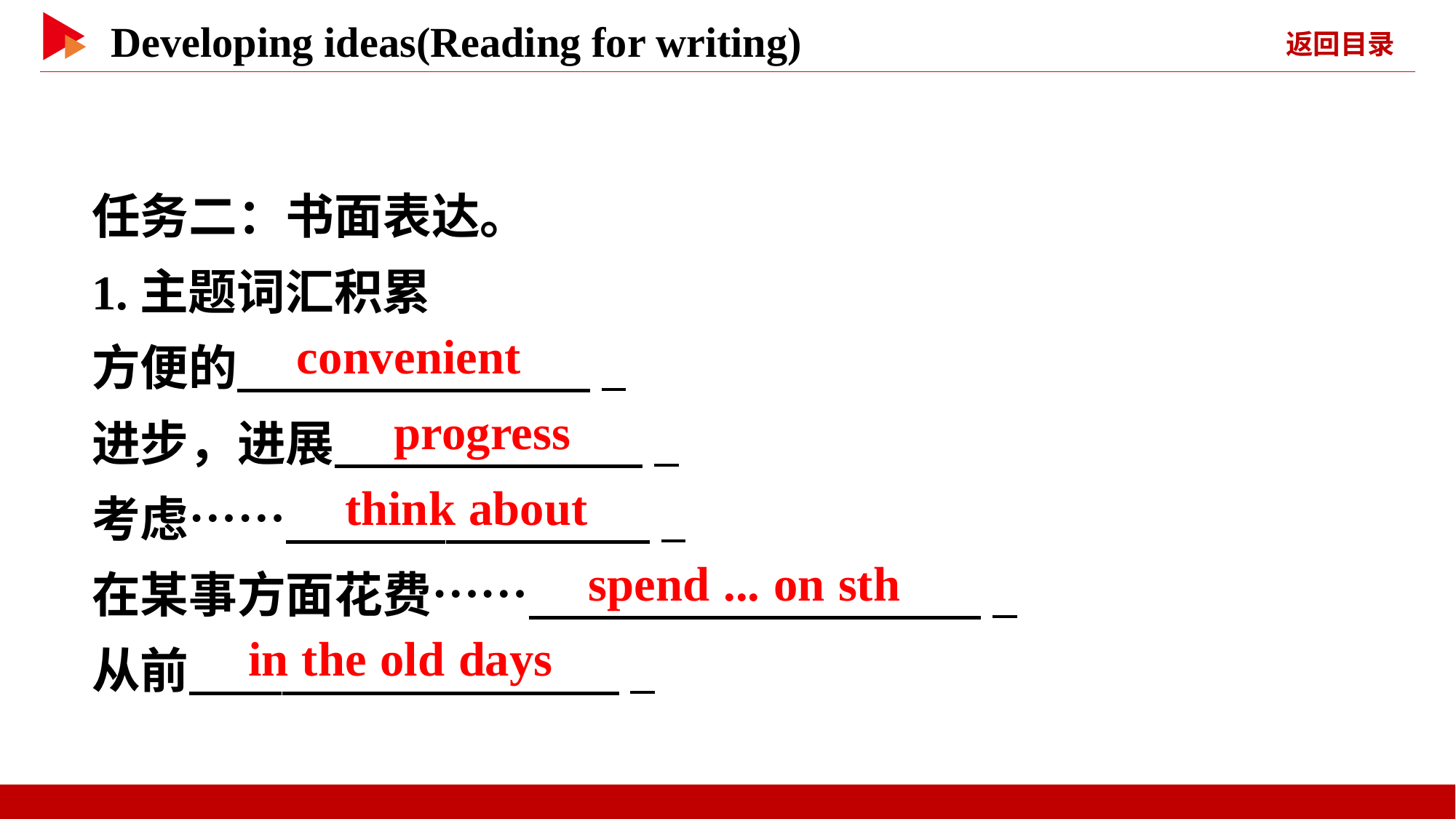

任务二：书面表达。
1.主题词汇积累
方便的　                    　   _
进步，进展　                　   _
考虑……　                     　   _
在某事方面花费……　                             　   _
从前　                           　   _
　convenient
　progress
　think about
　spend ... on sth
　in the old days